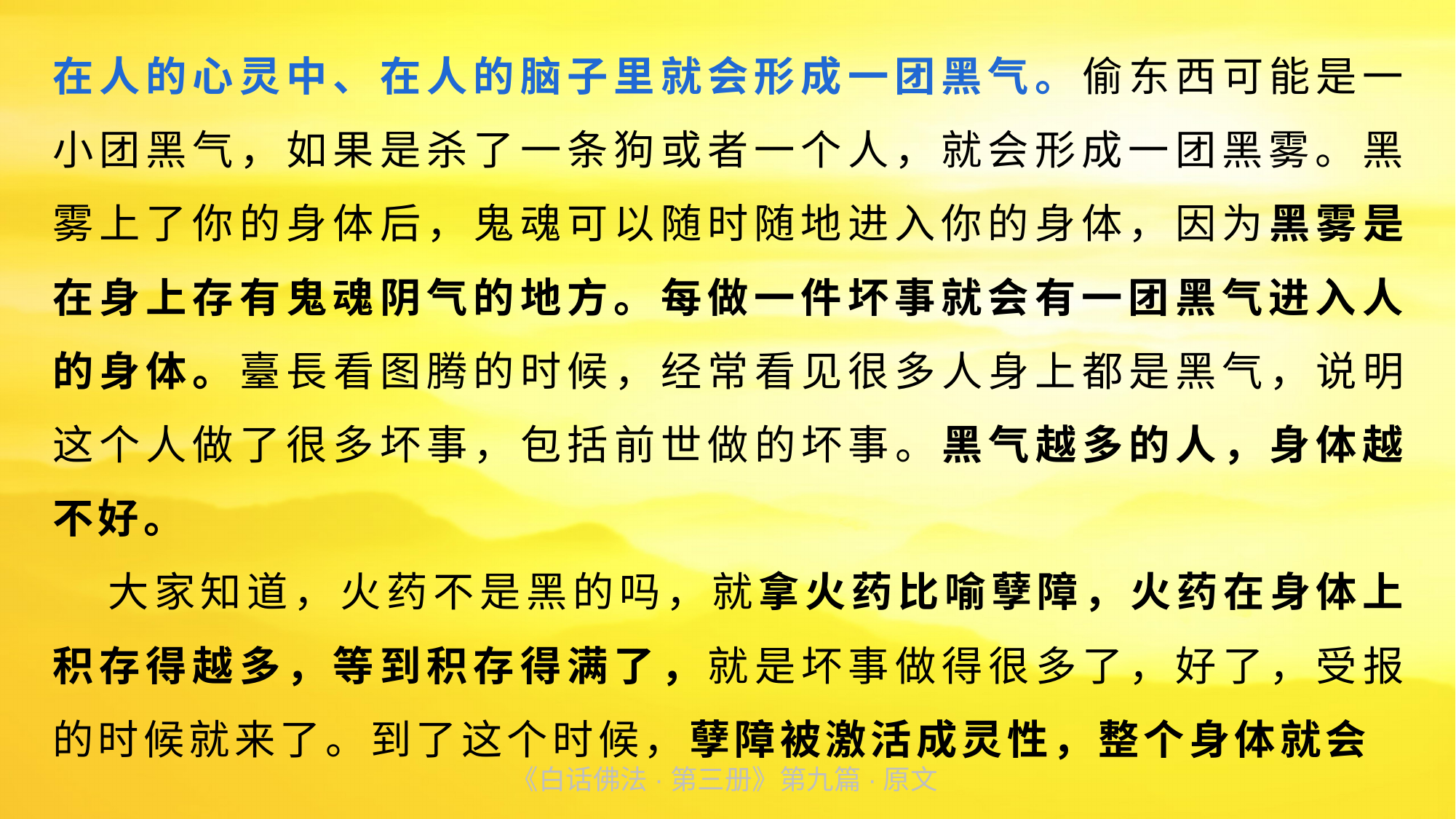

在人的心灵中、在人的脑子里就会形成一团黑气。偷东西可能是一小团黑气，如果是杀了一条狗或者一个人，就会形成一团黑雾。黑雾上了你的身体后，鬼魂可以随时随地进入你的身体，因为黑雾是在身上存有鬼魂阴气的地方。每做一件坏事就会有一团黑气进入人的身体。臺長看图腾的时候，经常看见很多人身上都是黑气，说明这个人做了很多坏事，包括前世做的坏事。黑气越多的人，身体越不好。
   大家知道，火药不是黑的吗，就拿火药比喻孽障，火药在身体上积存得越多，等到积存得满了，就是坏事做得很多了，好了，受报的时候就来了。到了这个时候，孽障被激活成灵性，整个身体就会
《白话佛法·第三册》第九篇·原文